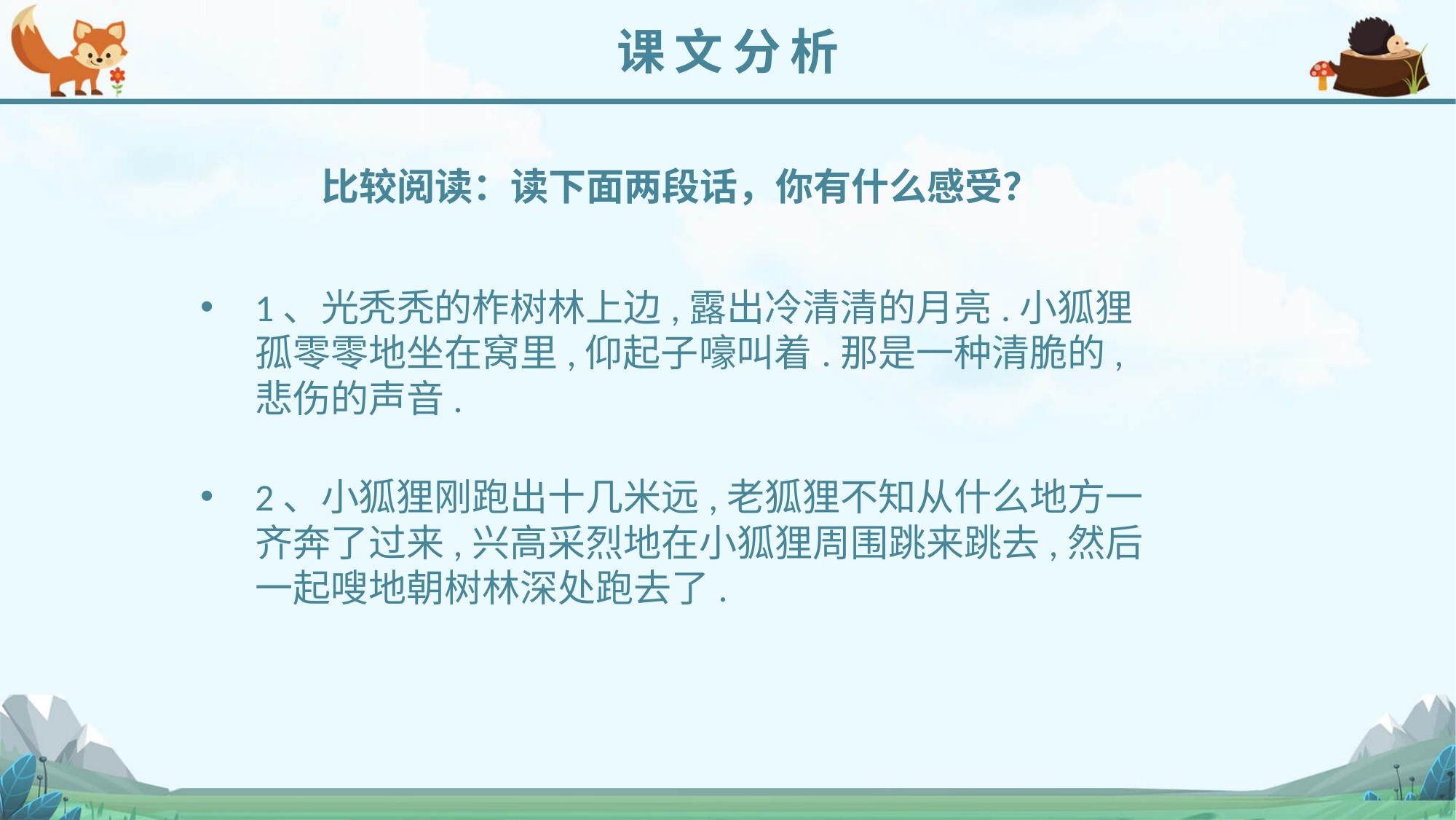

课文分析

比较阅读：读下面两段话，你有什么感受？
1、光秃秃的柞树林上边,露出冷清清的月亮.小狐狸孤零零地坐在窝里,仰起子嚎叫着.那是一种清脆的,悲伤的声音.
2、小狐狸刚跑出十几米远,老狐狸不知从什么地方一齐奔了过来,兴高采烈地在小狐狸周围跳来跳去,然后一起嗖地朝树林深处跑去了.